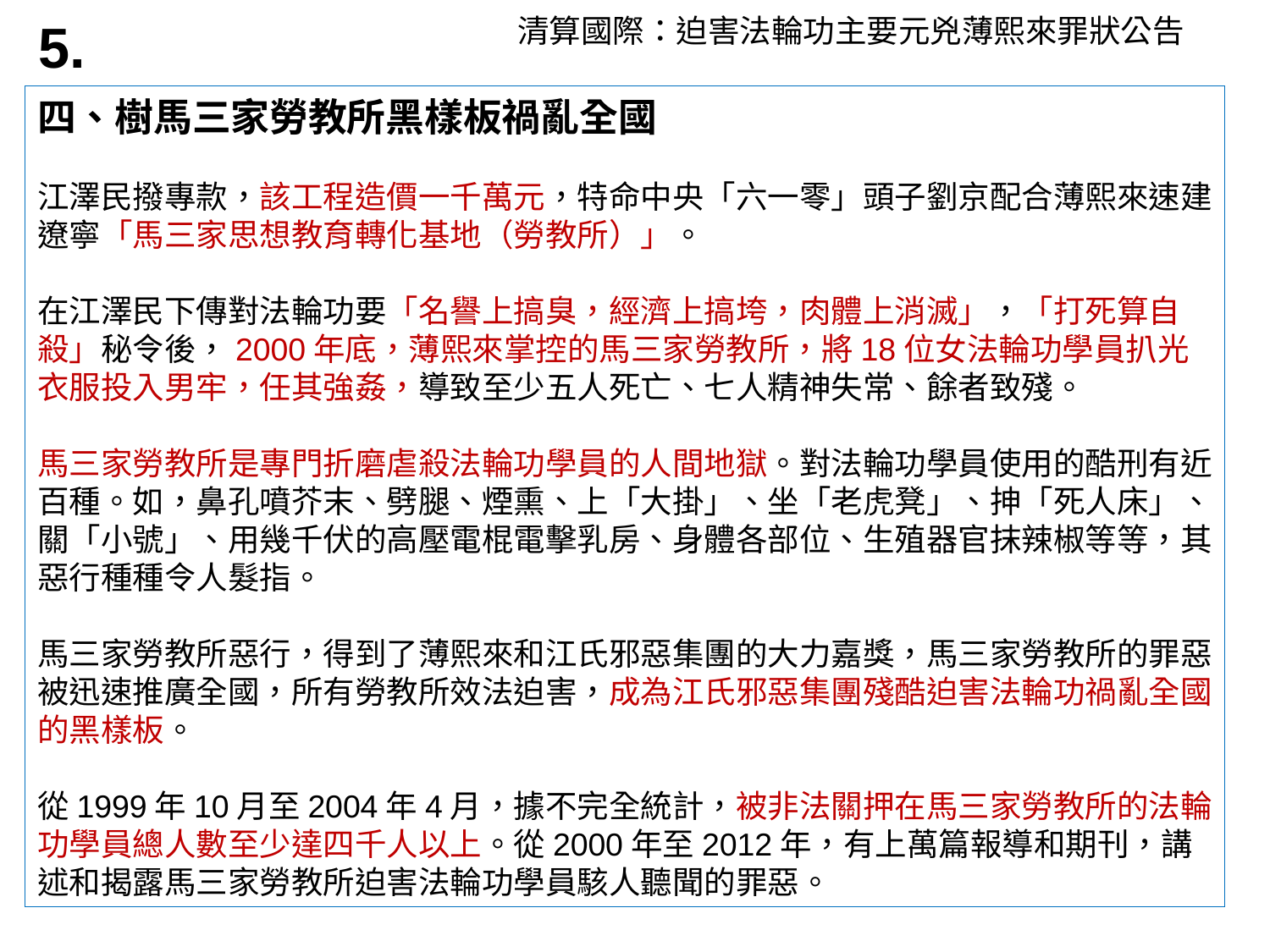

5.
清算國際：迫害法輪功主要元兇薄熙來罪狀公告
四、樹馬三家勞教所黑樣板禍亂全國

江澤民撥專款，該工程造價一千萬元，特命中央「六一零」頭子劉京配合薄熙來速建遼寧「馬三家思想教育轉化基地（勞教所）」。

在江澤民下傳對法輪功要「名譽上搞臭，經濟上搞垮，肉體上消滅」，「打死算自殺」秘令後，2000年底，薄熙來掌控的馬三家勞教所，將18位女法輪功學員扒光衣服投入男牢，任其強姦，導致至少五人死亡、七人精神失常、餘者致殘。

馬三家勞教所是專門折磨虐殺法輪功學員的人間地獄。對法輪功學員使用的酷刑有近百種。如，鼻孔噴芥末、劈腿、煙熏、上「大掛」、坐「老虎凳」、抻「死人床」、關「小號」、用幾千伏的高壓電棍電擊乳房、身體各部位、生殖器官抹辣椒等等，其惡行種種令人髮指。

馬三家勞教所惡行，得到了薄熙來和江氏邪惡集團的大力嘉獎，馬三家勞教所的罪惡被迅速推廣全國，所有勞教所效法迫害，成為江氏邪惡集團殘酷迫害法輪功禍亂全國的黑樣板。

從1999年10月至2004年4月，據不完全統計，被非法關押在馬三家勞教所的法輪功學員總人數至少達四千人以上。從2000年至2012年，有上萬篇報導和期刊，講述和揭露馬三家勞教所迫害法輪功學員駭人聽聞的罪惡。